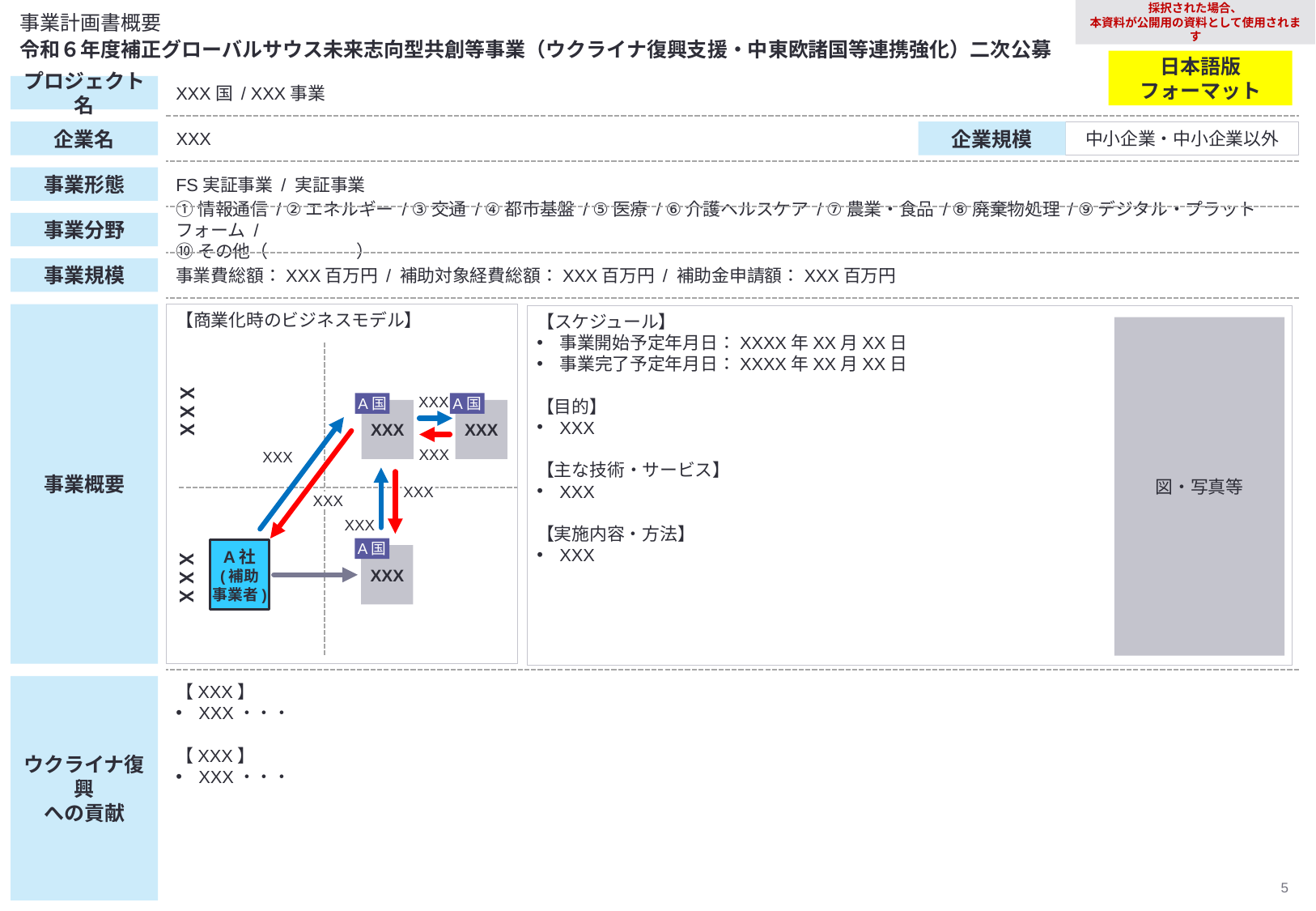

採択された場合、
本資料が公開用の資料として使用されます
　事業計画書概要
　令和６年度補正グローバルサウス未来志向型共創等事業（ウクライナ復興支援・中東欧諸国等連携強化）二次公募

日本語版
フォーマット
プロジェクト名
XXX国 / XXX事業
企業名
XXX
企業規模
中小企業・中小企業以外
事業形態
FS実証事業 / 実証事業
事業分野
①情報通信 / ②エネルギー / ③交通 / ④都市基盤 / ⑤医療 / ⑥介護ヘルスケア / ⑦農業・食品 / ⑧廃棄物処理 / ⑨デジタル・プラットフォーム /
⑩その他（　　　　　）
事業規模
事業費総額：XXX百万円 / 補助対象経費総額：XXX百万円 / 補助金申請額：XXX百万円
【商業化時のビジネスモデル】
事業概要
【スケジュール】
事業開始予定年月日：XXXX年XX月XX日
事業完了予定年月日：XXXX年XX月XX日

【目的】
XXX

【主な技術・サービス】
XXX

【実施内容・方法】
XXX
図・写真等
ＸＸＸ
XXX
XXX
XXX
XXX
XXX
XXX
XXX
ＸＸＸ
XXX
A社
(補助
事業者)
XXX
A国
A国
A国
【XXX】
XXX・・・

【XXX】
XXX・・・
ウクライナ復興
への貢献